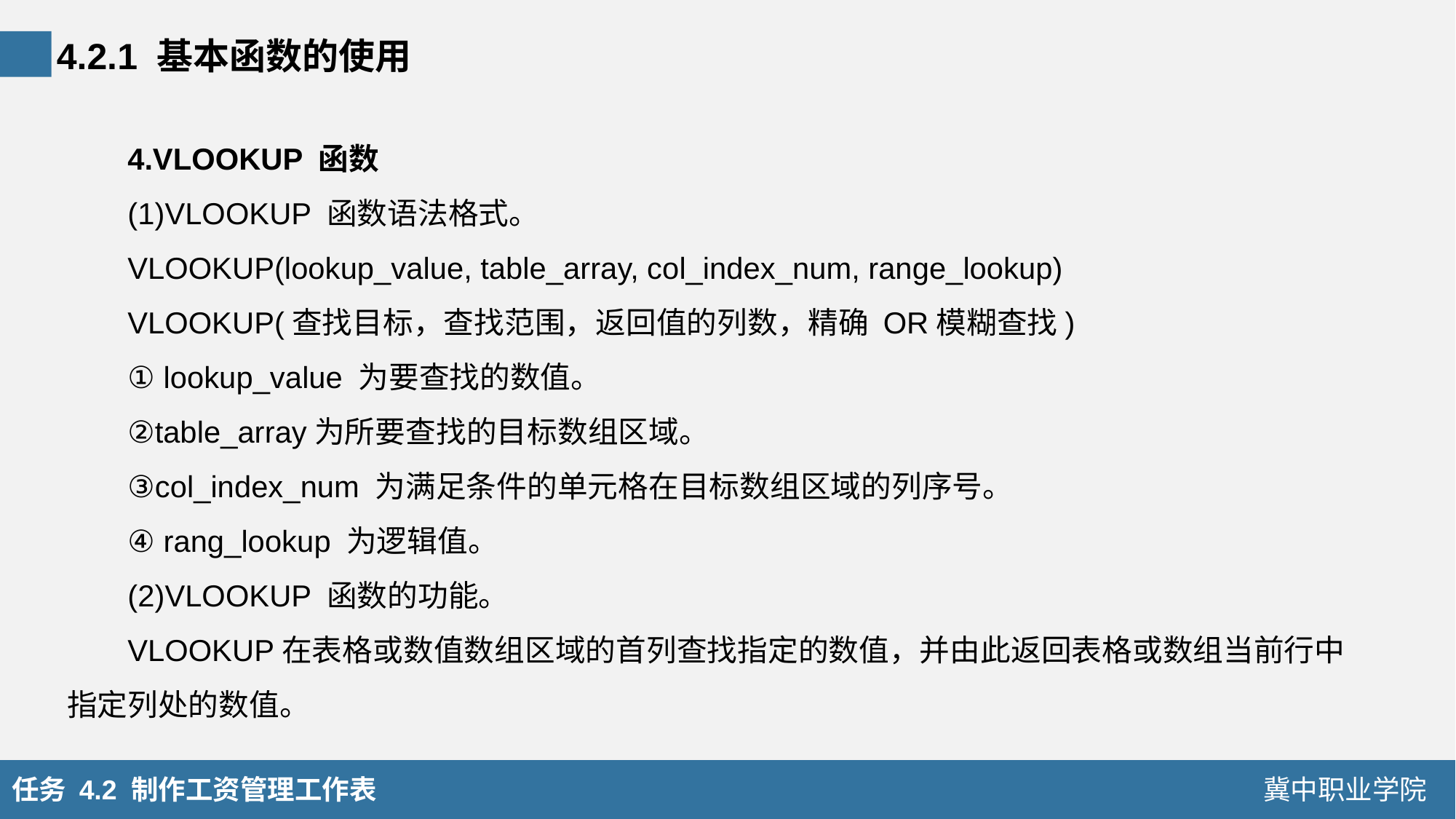

4.2.1 基本函数的使用
4.VLOOKUP 函数
(1)VLOOKUP 函数语法格式。
VLOOKUP(lookup_value, table_array, col_index_num, range_lookup)
VLOOKUP(查找目标，查找范围，返回值的列数，精确 OR模糊查找)
① lookup_value 为要查找的数值。
②table_array为所要查找的目标数组区域。
③col_index_num 为满足条件的单元格在目标数组区域的列序号。
④ rang_lookup 为逻辑值。
(2)VLOOKUP 函数的功能。
VLOOKUP在表格或数值数组区域的首列查找指定的数值，并由此返回表格或数组当前行中指定列处的数值。

任务 4.2 制作工资管理工作表
冀中职业学院